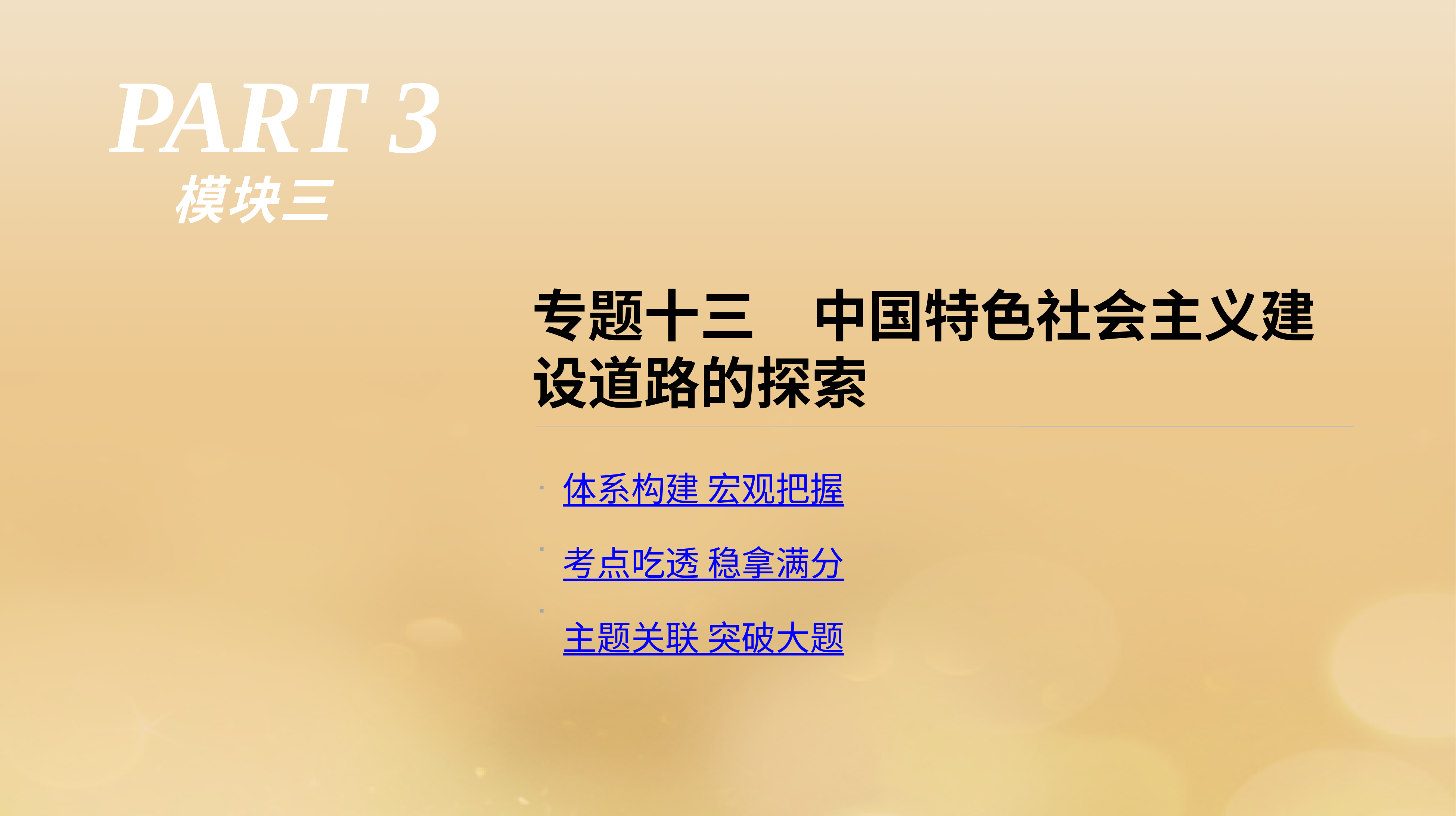

PART 3
模块三
专题十三　中国特色社会主义建设道路的探索
·
·
·
体系构建 宏观把握
考点吃透 稳拿满分
主题关联 突破大题